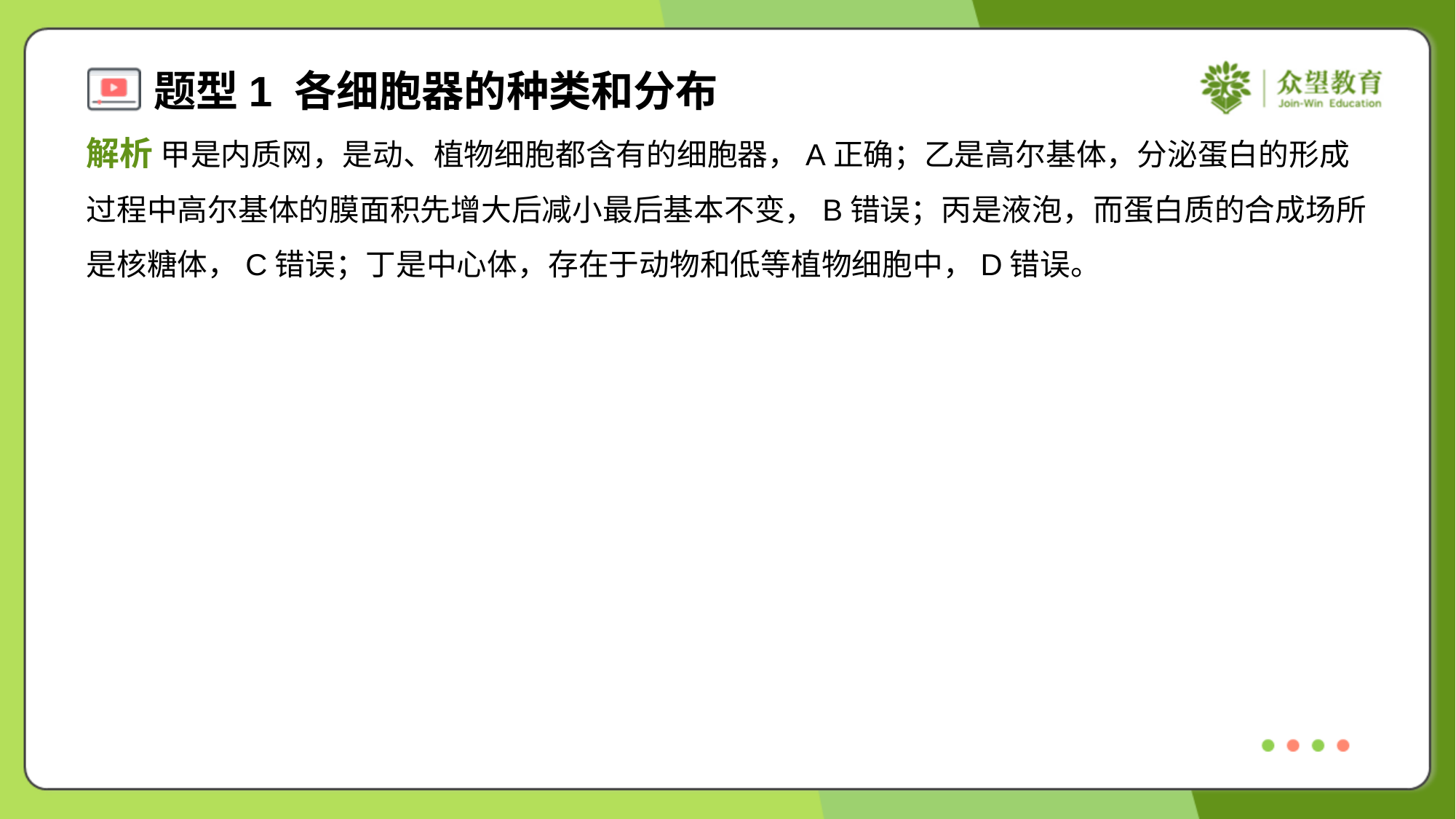

解析 甲是内质网，是动、植物细胞都含有的细胞器，A正确；乙是高尔基体，分泌蛋白的形成
过程中高尔基体的膜面积先增大后减小最后基本不变，B错误；丙是液泡，而蛋白质的合成场所
是核糖体，C错误；丁是中心体，存在于动物和低等植物细胞中，D错误。